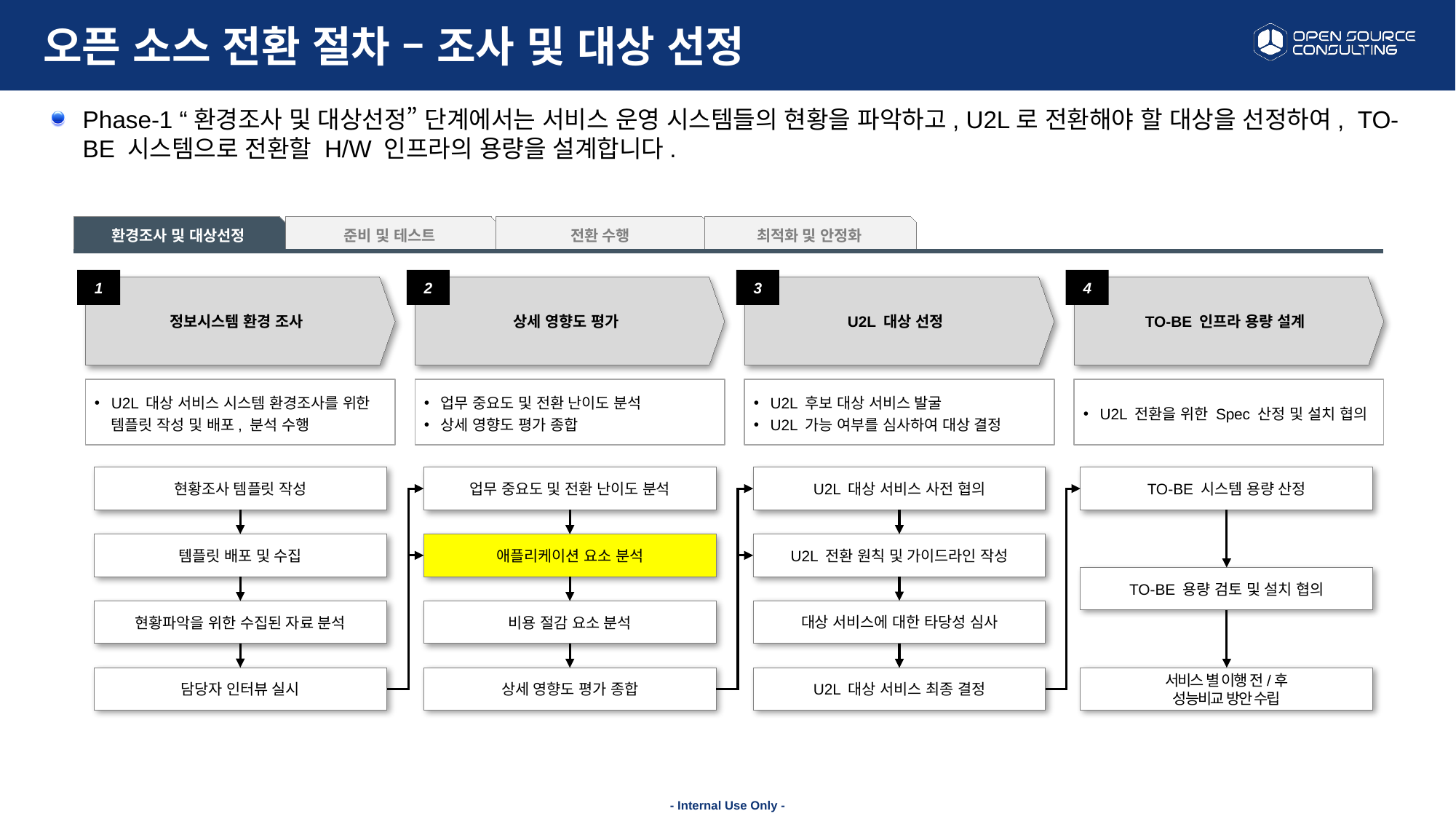

# 오픈 소스 전환 절차 – 조사 및 대상 선정
Phase-1 “환경조사 및 대상선정” 단계에서는 서비스 운영 시스템들의 현황을 파악하고, U2L로 전환해야 할 대상을 선정하여,  TO-BE 시스템으로 전환할 H/W 인프라의 용량을 설계합니다.
환경조사 및 대상선정
준비 및 테스트
전환 수행
최적화 및 안정화
1
정보시스템 환경 조사
2
상세 영향도 평가
3
U2L 대상 선정
4
TO-BE 인프라 용량 설계
U2L 대상 서비스 시스템 환경조사를 위한 템플릿 작성 및 배포, 분석 수행
업무 중요도 및 전환 난이도 분석
상세 영향도 평가 종합
U2L 후보 대상 서비스 발굴
U2L 가능 여부를 심사하여 대상 결정
U2L 전환을 위한 Spec 산정 및 설치 협의
현황조사 템플릿 작성
업무 중요도 및 전환 난이도 분석
U2L 대상 서비스 사전 협의
TO-BE 시스템 용량 산정
U2L 전환 원칙 및 가이드라인 작성
애플리케이션 요소 분석
템플릿 배포 및 수집
TO-BE 용량 검토 및 설치 협의
대상 서비스에 대한 타당성 심사
현황파악을 위한 수집된 자료 분석
비용 절감 요소 분석
담당자 인터뷰 실시
상세 영향도 평가 종합
서비스 별 이행 전/후
성능비교 방안 수립
U2L 대상 서비스 최종 결정